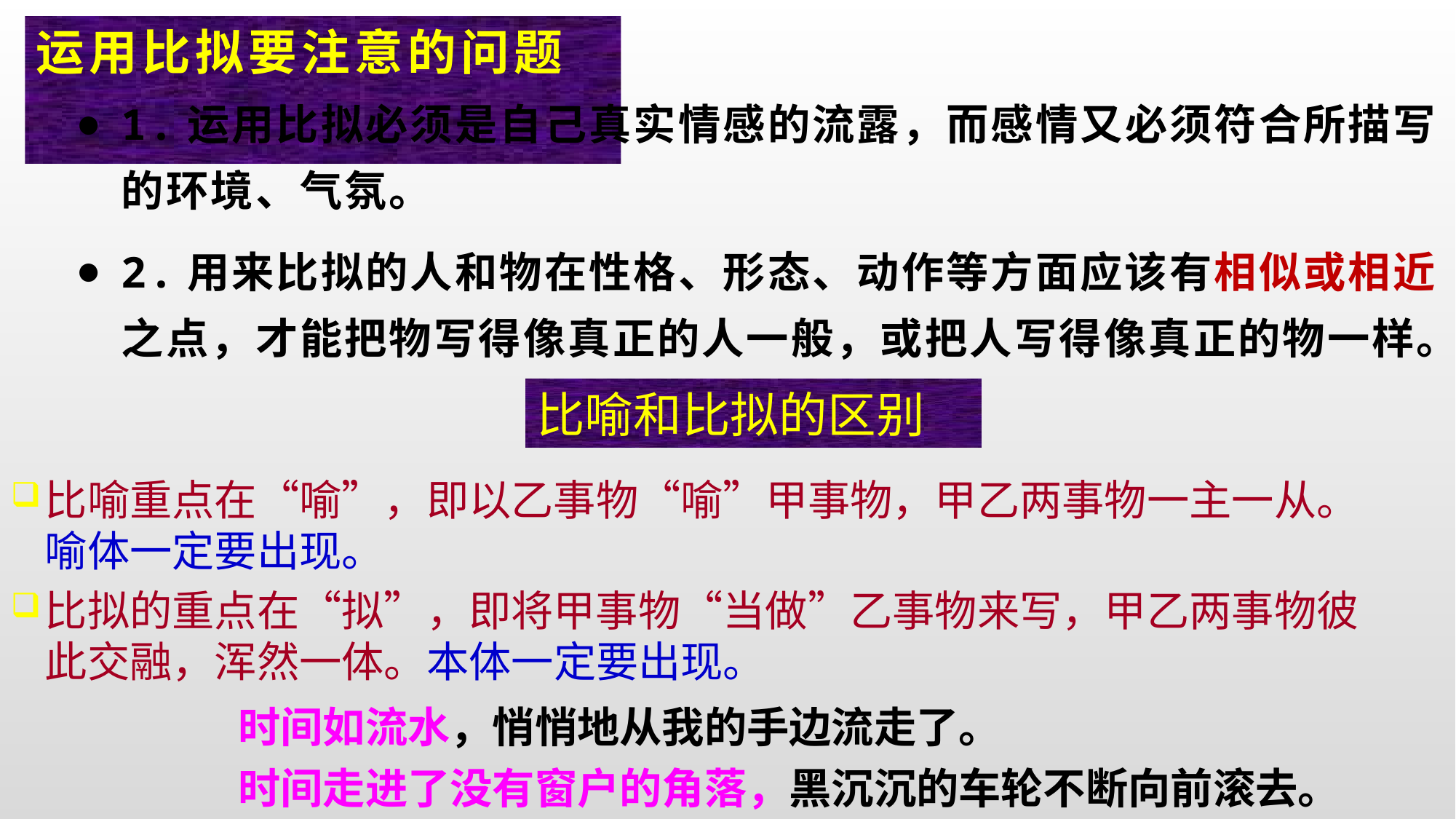

# 运用比拟要注意的问题
1.运用比拟必须是自己真实情感的流露，而感情又必须符合所描写的环境、气氛。
2.用来比拟的人和物在性格、形态、动作等方面应该有相似或相近之点，才能把物写得像真正的人一般，或把人写得像真正的物一样。
比喻和比拟的区别
比喻重点在“喻”，即以乙事物“喻”甲事物，甲乙两事物一主一从。喻体一定要出现。
比拟的重点在“拟”，即将甲事物“当做”乙事物来写，甲乙两事物彼此交融，浑然一体。本体一定要出现。
 时间如流水，悄悄地从我的手边流走了。
 时间走进了没有窗户的角落，黑沉沉的车轮不断向前滚去。